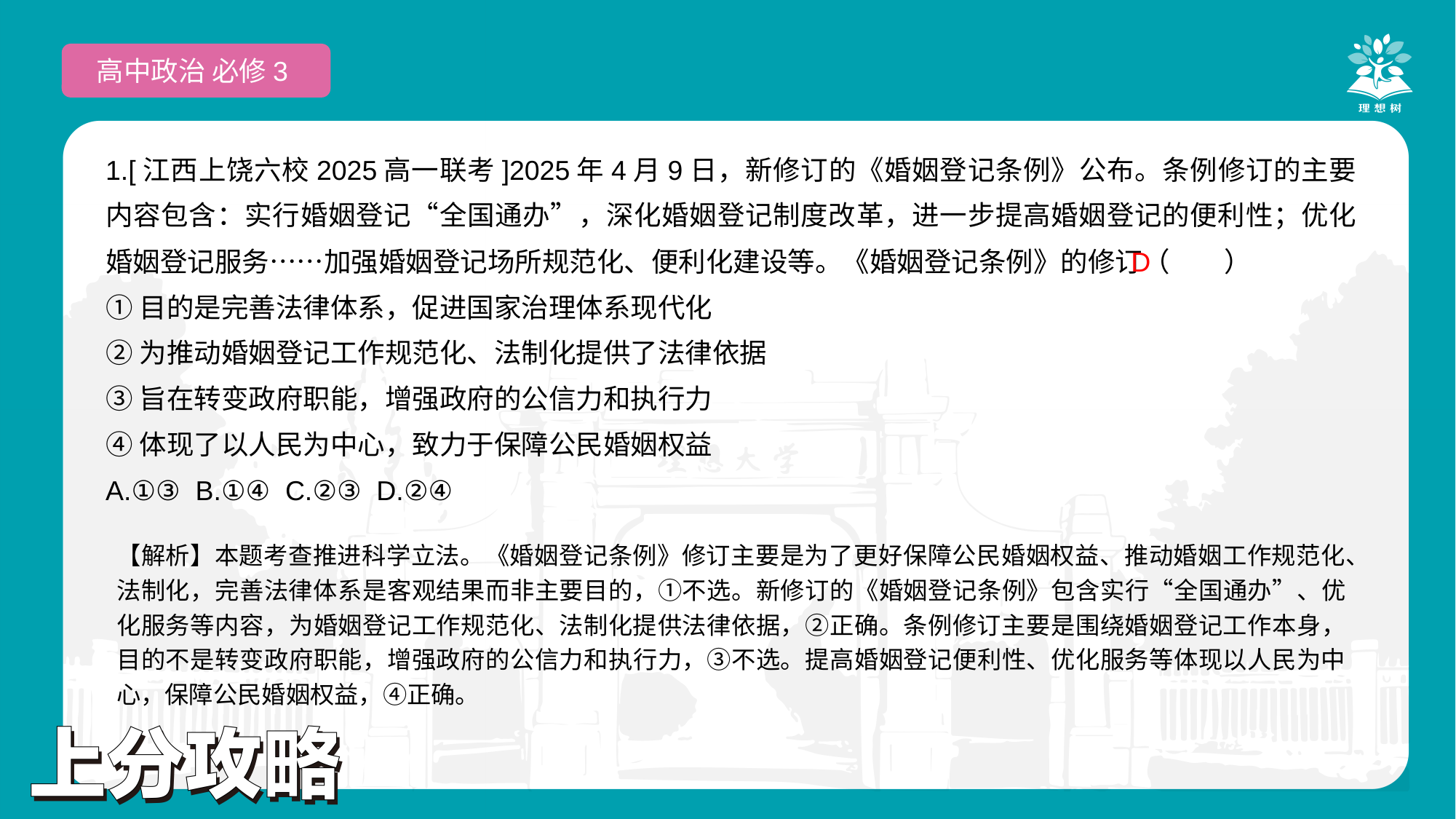

高中政治 必修3
1.[江西上饶六校2025高一联考]2025年4月9日，新修订的《婚姻登记条例》公布。条例修订的主要内容包含：实行婚姻登记“全国通办”，深化婚姻登记制度改革，进一步提高婚姻登记的便利性；优化婚姻登记服务……加强婚姻登记场所规范化、便利化建设等。《婚姻登记条例》的修订（　　）
①目的是完善法律体系，促进国家治理体系现代化
②为推动婚姻登记工作规范化、法制化提供了法律依据
③旨在转变政府职能，增强政府的公信力和执行力
④体现了以人民为中心，致力于保障公民婚姻权益
A.①③  B.①④  C.②③  D.②④
 D
【解析】本题考查推进科学立法。《婚姻登记条例》修订主要是为了更好保障公民婚姻权益、推动婚姻工作规范化、法制化，完善法律体系是客观结果而非主要目的，①不选。新修订的《婚姻登记条例》包含实行“全国通办”、优化服务等内容，为婚姻登记工作规范化、法制化提供法律依据，②正确。条例修订主要是围绕婚姻登记工作本身，目的不是转变政府职能，增强政府的公信力和执行力，③不选。提高婚姻登记便利性、优化服务等体现以人民为中心，保障公民婚姻权益，④正确。